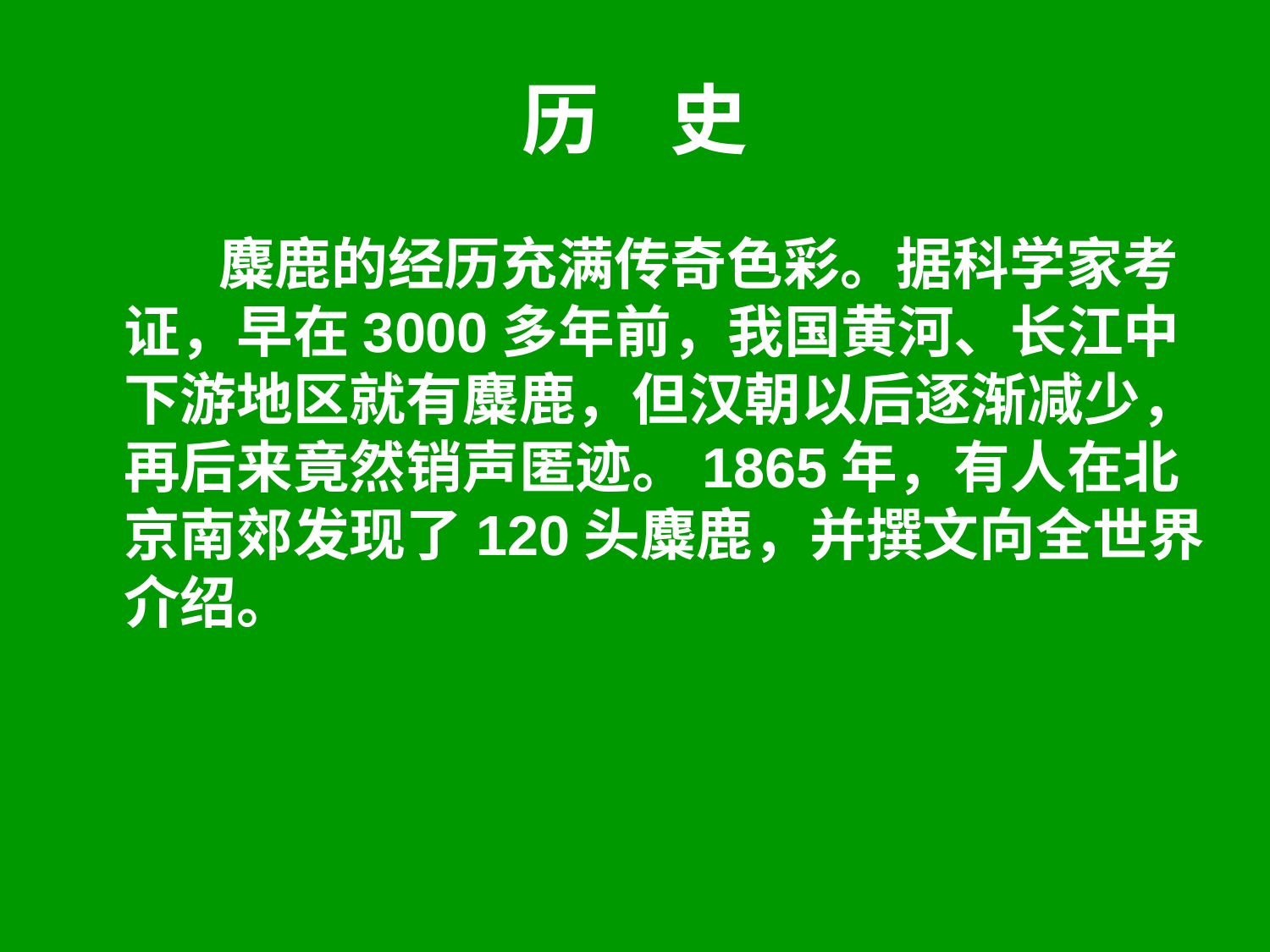

# 历    史
          麋鹿的经历充满传奇色彩。据科学家考证，早在3000多年前，我国黄河、长江中下游地区就有麋鹿，但汉朝以后逐渐减少，再后来竟然销声匿迹。1865年，有人在北京南郊发现了120头麋鹿，并撰文向全世界介绍。